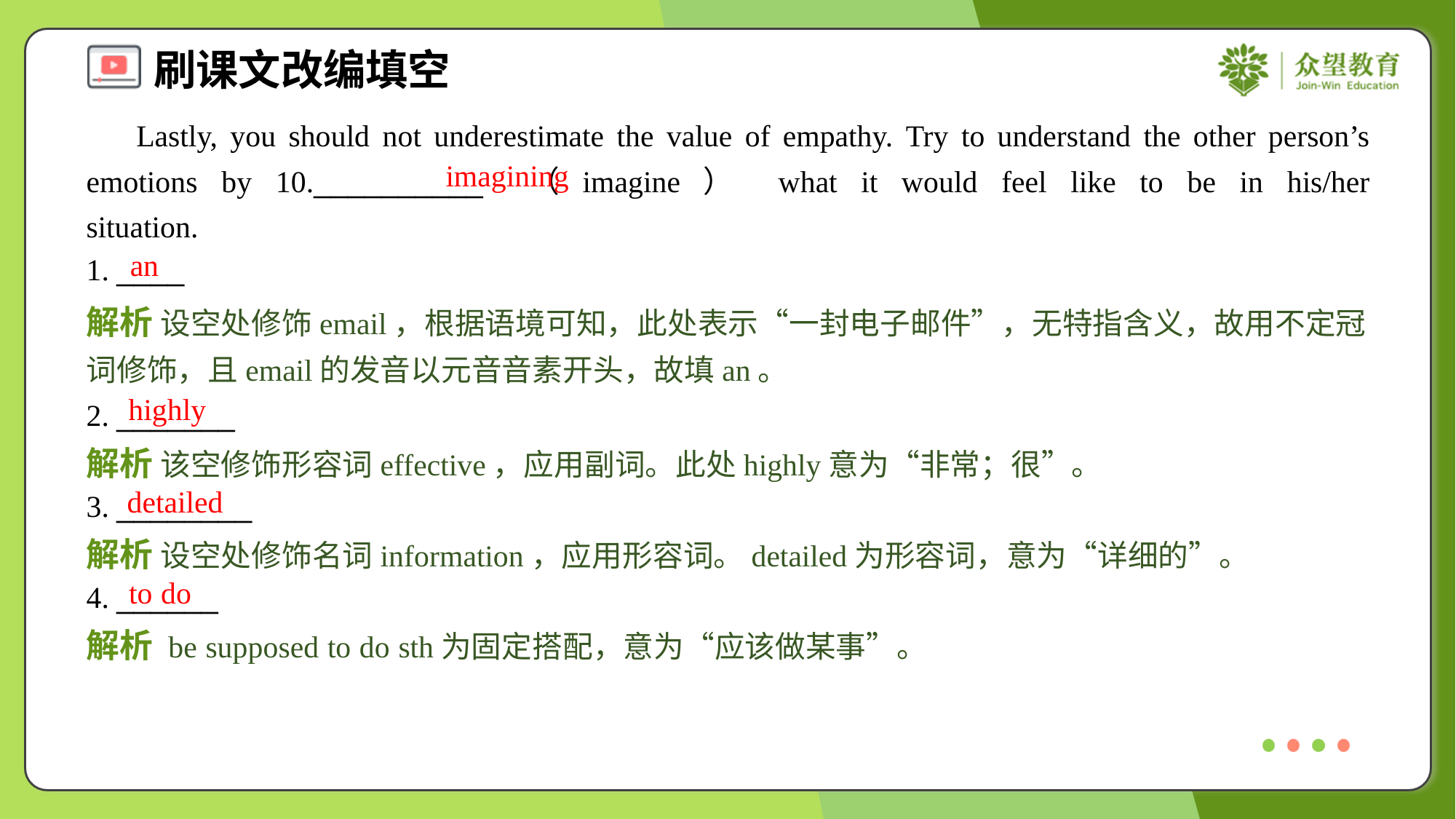

Lastly, you should not underestimate the value of empathy. Try to understand the other person’s emotions by 10.__________ （imagine） what it would feel like to be in his/her situation.#1.4
imagining
an
1. ____
解析 设空处修饰email，根据语境可知，此处表示“一封电子邮件”，无特指含义，故用不定冠词修饰，且email的发音以元音音素开头，故填an。
highly
2. _______
解析 该空修饰形容词effective，应用副词。此处highly意为“非常；很”。
detailed
3. ________
解析 设空处修饰名词information，应用形容词。detailed为形容词，意为“详细的”。
to do
4. ______
解析 be supposed to do sth为固定搭配，意为“应该做某事”。